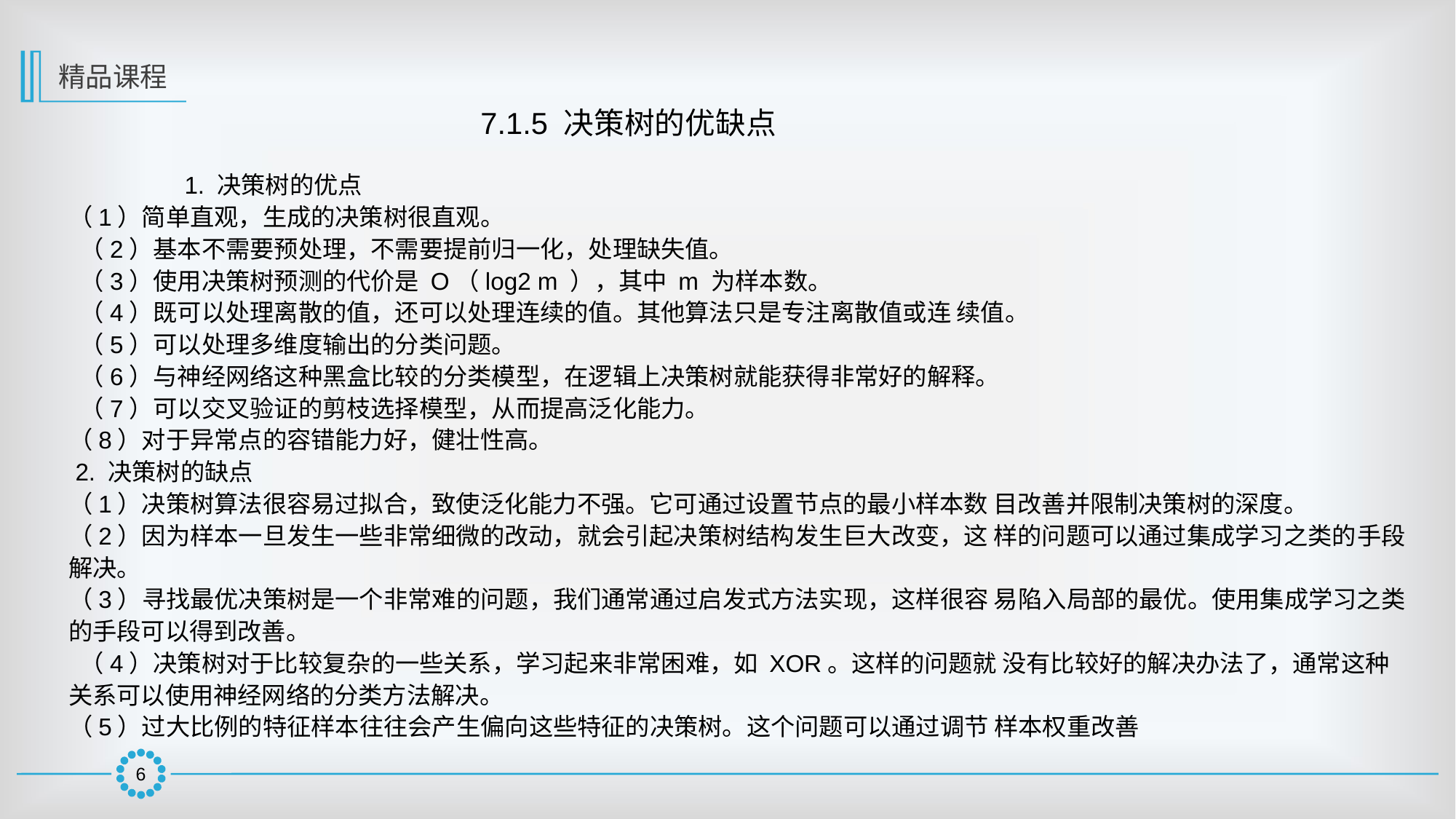

精品课程
7.1.5 决策树的优缺点
	 1. 决策树的优点
（1）简单直观，生成的决策树很直观。
 （2）基本不需要预处理，不需要提前归一化，处理缺失值。
 （3）使用决策树预测的代价是 O（log2 m ），其中 m 为样本数。
 （4）既可以处理离散的值，还可以处理连续的值。其他算法只是专注离散值或连 续值。
 （5）可以处理多维度输出的分类问题。
 （6）与神经网络这种黑盒比较的分类模型，在逻辑上决策树就能获得非常好的解释。
 （7）可以交叉验证的剪枝选择模型，从而提高泛化能力。
（8）对于异常点的容错能力好，健壮性高。
 2. 决策树的缺点
（1）决策树算法很容易过拟合，致使泛化能力不强。它可通过设置节点的最小样本数 目改善并限制决策树的深度。
（2）因为样本一旦发生一些非常细微的改动，就会引起决策树结构发生巨大改变，这 样的问题可以通过集成学习之类的手段解决。
（3）寻找最优决策树是一个非常难的问题，我们通常通过启发式方法实现，这样很容 易陷入局部的最优。使用集成学习之类的手段可以得到改善。
 （4）决策树对于比较复杂的一些关系，学习起来非常困难，如 XOR。这样的问题就 没有比较好的解决办法了，通常这种关系可以使用神经网络的分类方法解决。
（5）过大比例的特征样本往往会产生偏向这些特征的决策树。这个问题可以通过调节 样本权重改善

6